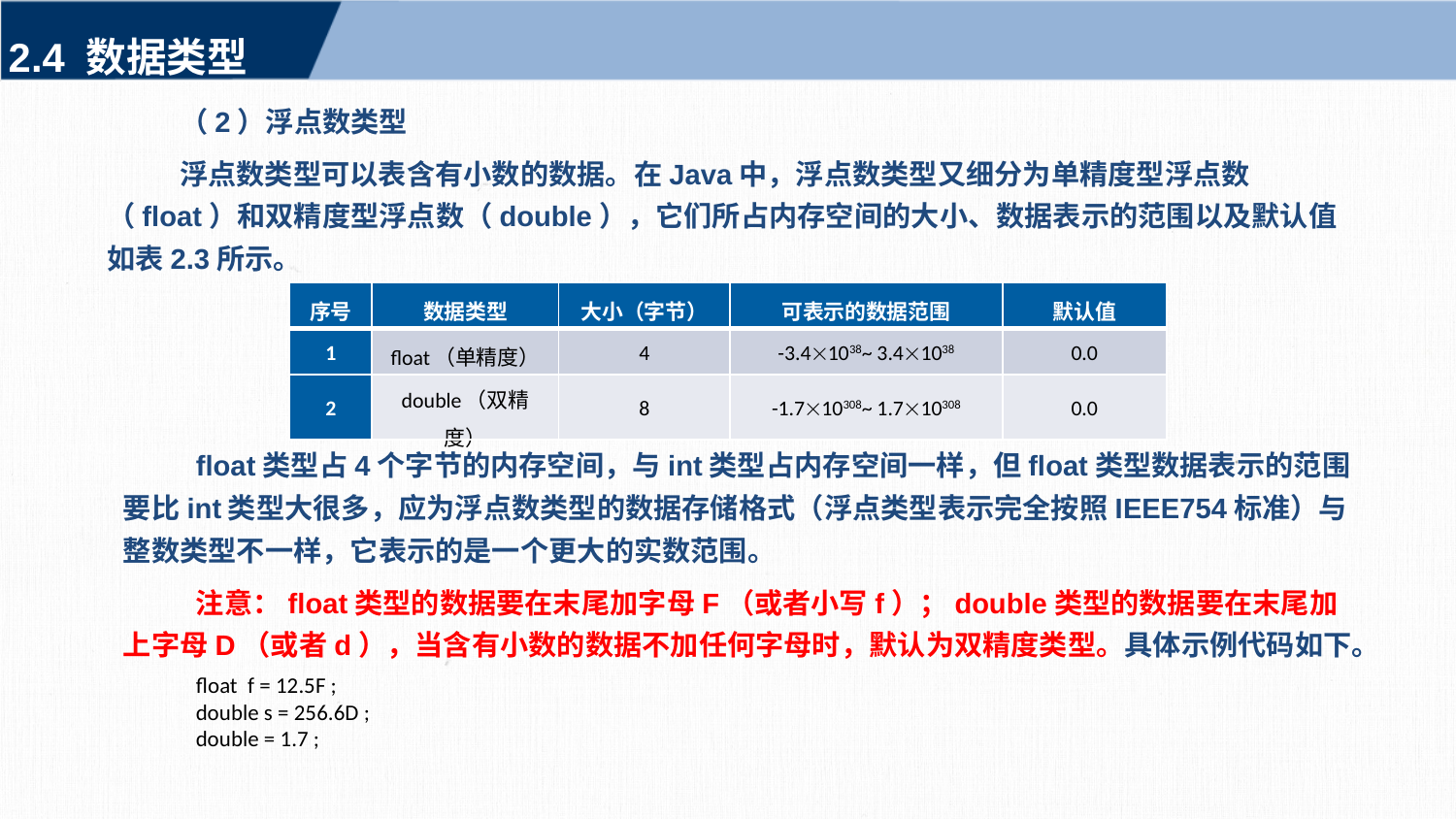

2.4 数据类型
（2）浮点数类型
浮点数类型可以表含有小数的数据。在Java中，浮点数类型又细分为单精度型浮点数（float）和双精度型浮点数（double），它们所占内存空间的大小、数据表示的范围以及默认值如表2.3所示。
| 序号 | 数据类型 | 大小（字节） | 可表示的数据范围 | 默认值 |
| --- | --- | --- | --- | --- |
| 1 | float（单精度） | 4 | -3.4×1038~ 3.4×1038 | 0.0 |
| 2 | double（双精度） | 8 | -1.7×10308~ 1.7×10308 | 0.0 |
float类型占4个字节的内存空间，与int类型占内存空间一样，但float类型数据表示的范围要比int类型大很多，应为浮点数类型的数据存储格式（浮点类型表示完全按照IEEE754标准）与整数类型不一样，它表示的是一个更大的实数范围。
注意：float类型的数据要在末尾加字母F（或者小写f）；double类型的数据要在末尾加上字母D（或者d），当含有小数的数据不加任何字母时，默认为双精度类型。具体示例代码如下。
float  f = 12.5F ;
double s = 256.6D ;
double = 1.7 ;